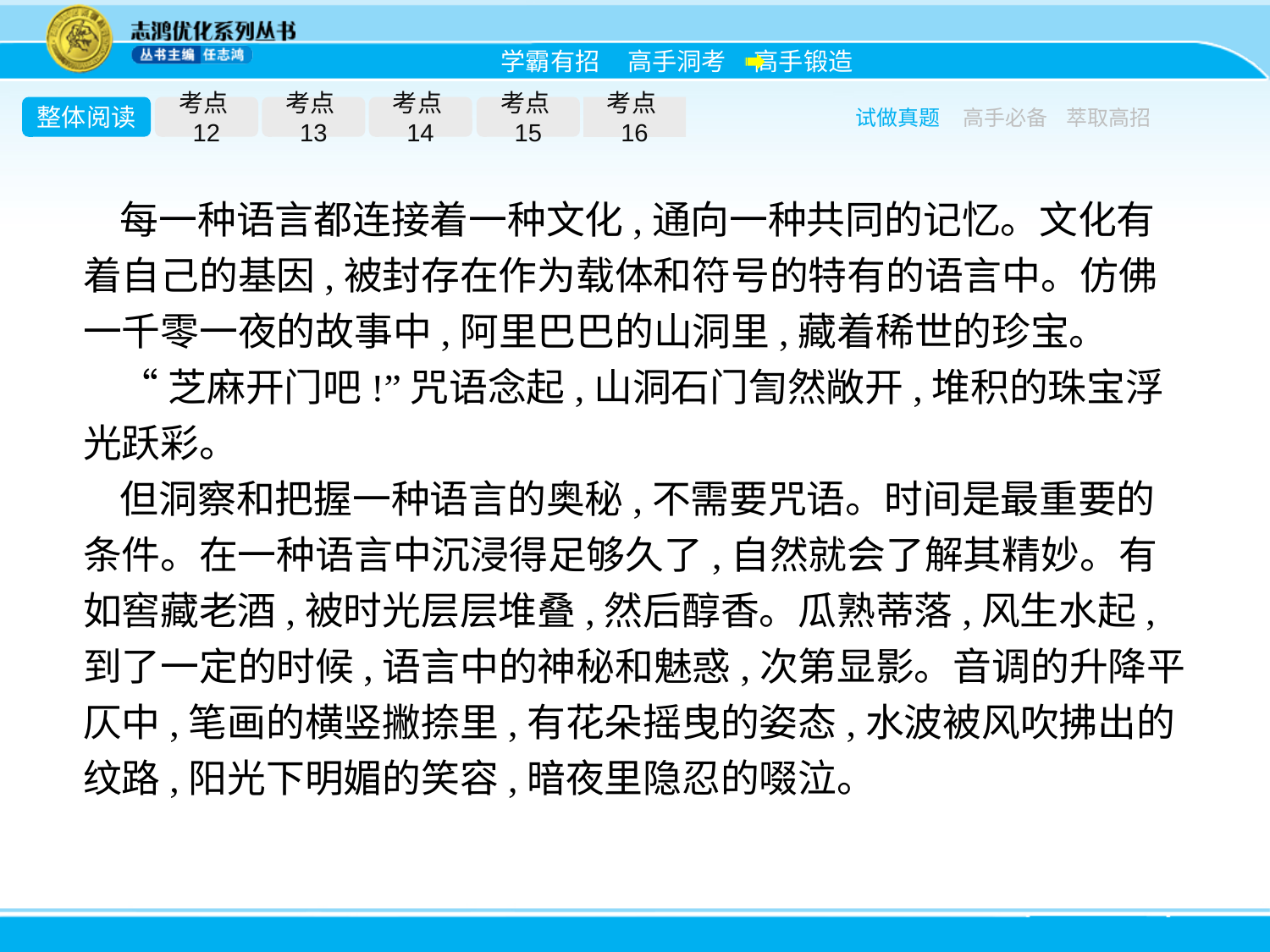

整体阅读
考点12
考点13
考点14
考点15
考点16
试做真题
高手必备
萃取高招
每一种语言都连接着一种文化,通向一种共同的记忆。文化有着自己的基因,被封存在作为载体和符号的特有的语言中。仿佛一千零一夜的故事中,阿里巴巴的山洞里,藏着稀世的珍宝。
“芝麻开门吧!”咒语念起,山洞石门訇然敞开,堆积的珠宝浮光跃彩。
但洞察和把握一种语言的奥秘,不需要咒语。时间是最重要的条件。在一种语言中沉浸得足够久了,自然就会了解其精妙。有如窖藏老酒,被时光层层堆叠,然后醇香。瓜熟蒂落,风生水起,到了一定的时候,语言中的神秘和魅惑,次第显影。音调的升降平仄中,笔画的横竖撇捺里,有花朵摇曳的姿态,水波被风吹拂出的纹路,阳光下明媚的笑容,暗夜里隐忍的啜泣。